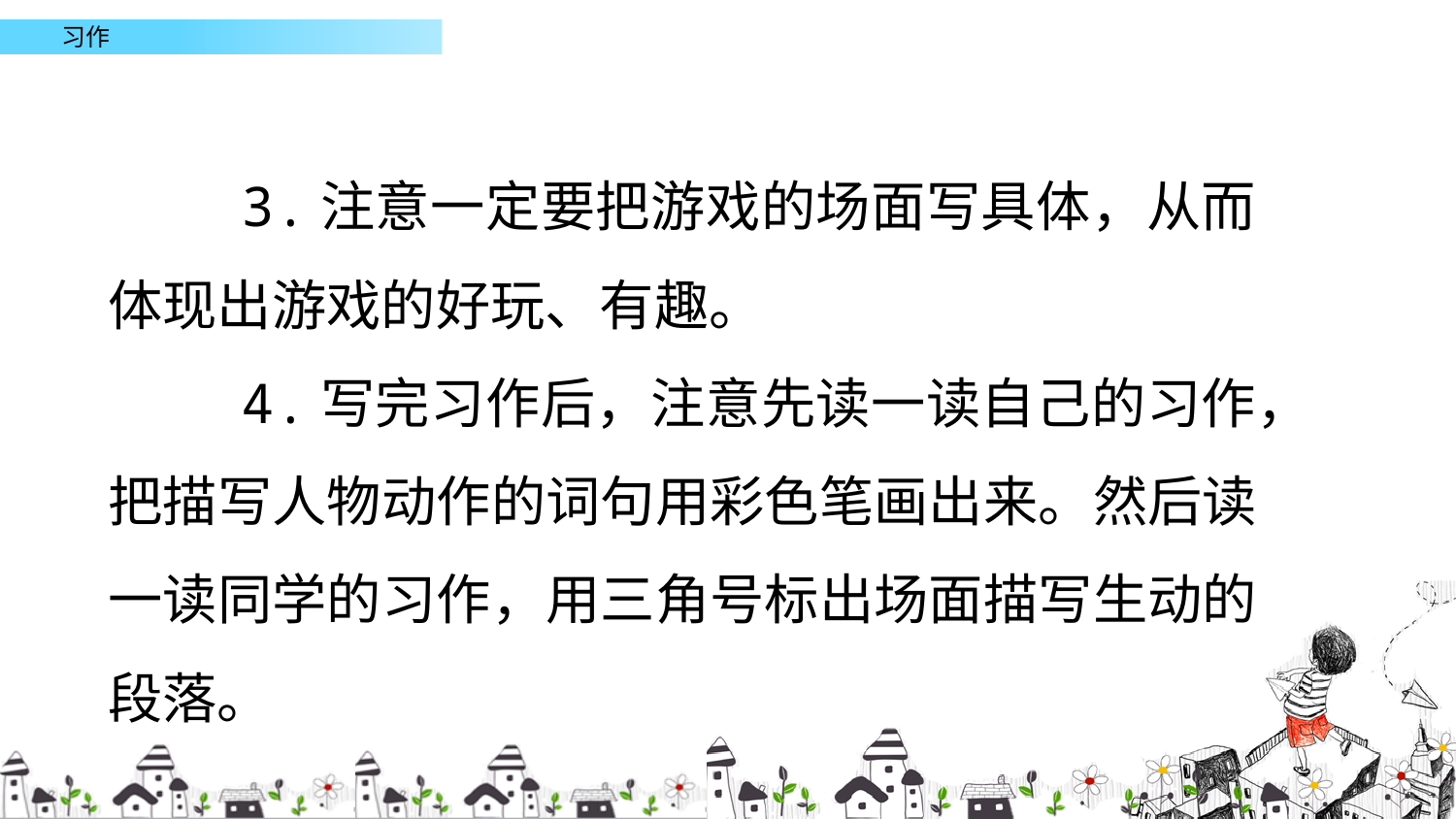

3.注意一定要把游戏的场面写具体，从而体现出游戏的好玩、有趣。
    4.写完习作后，注意先读一读自己的习作，把描写人物动作的词句用彩色笔画出来。然后读一读同学的习作，用三角号标出场面描写生动的段落。